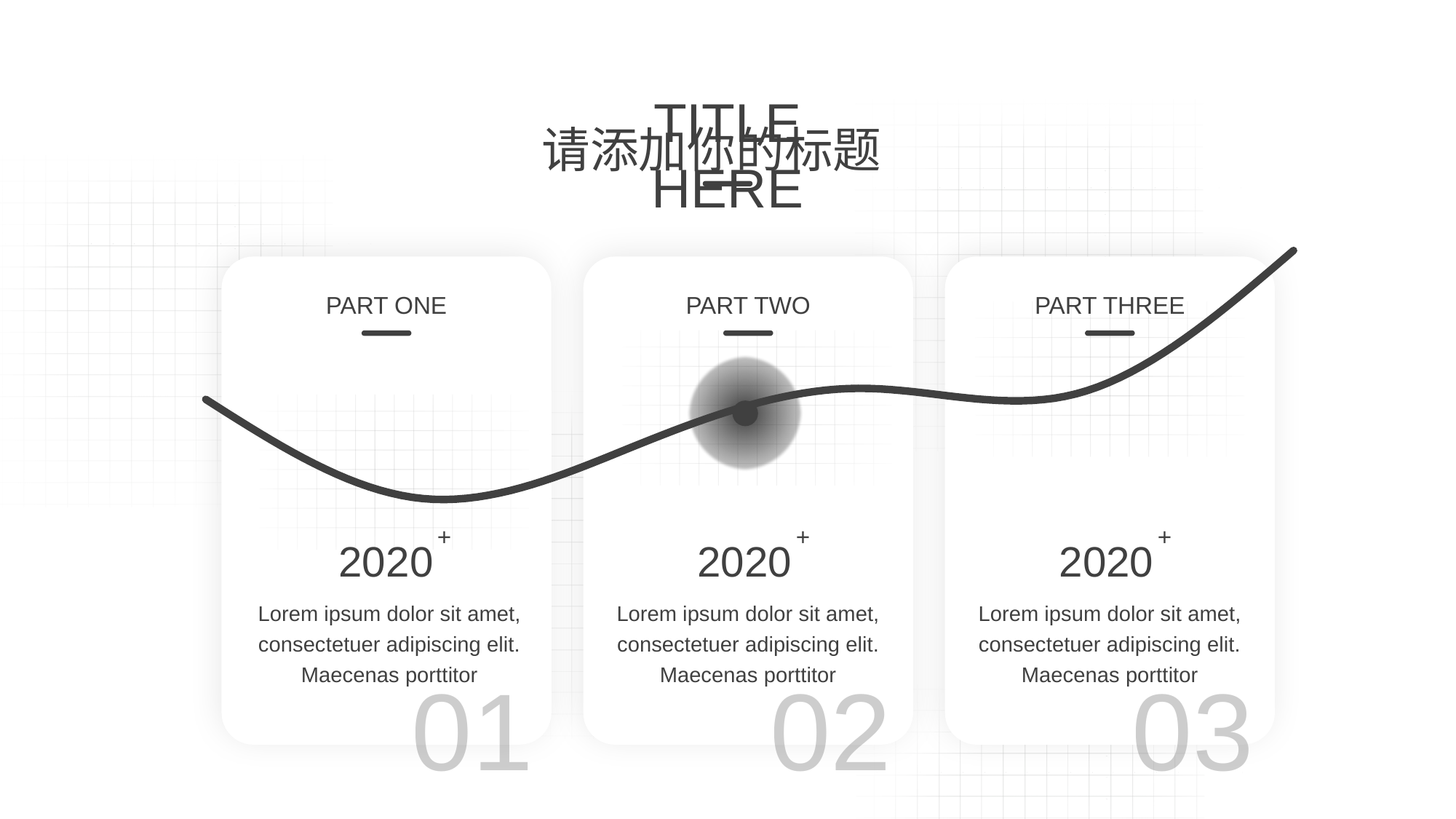

### Chart

| Category | 系列 1 |
|---|---|
| 类别 1 | 4.3 |
| 类别 2 | 2.5 |
| 类别 3 | 3.5 |
| 类别 4 | 4.5 |
| 类别 5 | 4.4 |
| 类别 6 | 7.0 |

PART ONE
PART TWO
PART THREE

+
+
+
2020
2020
2020
Lorem ipsum dolor sit amet, consectetuer adipiscing elit. Maecenas porttitor
Lorem ipsum dolor sit amet, consectetuer adipiscing elit. Maecenas porttitor
Lorem ipsum dolor sit amet, consectetuer adipiscing elit. Maecenas porttitor
01
02
03